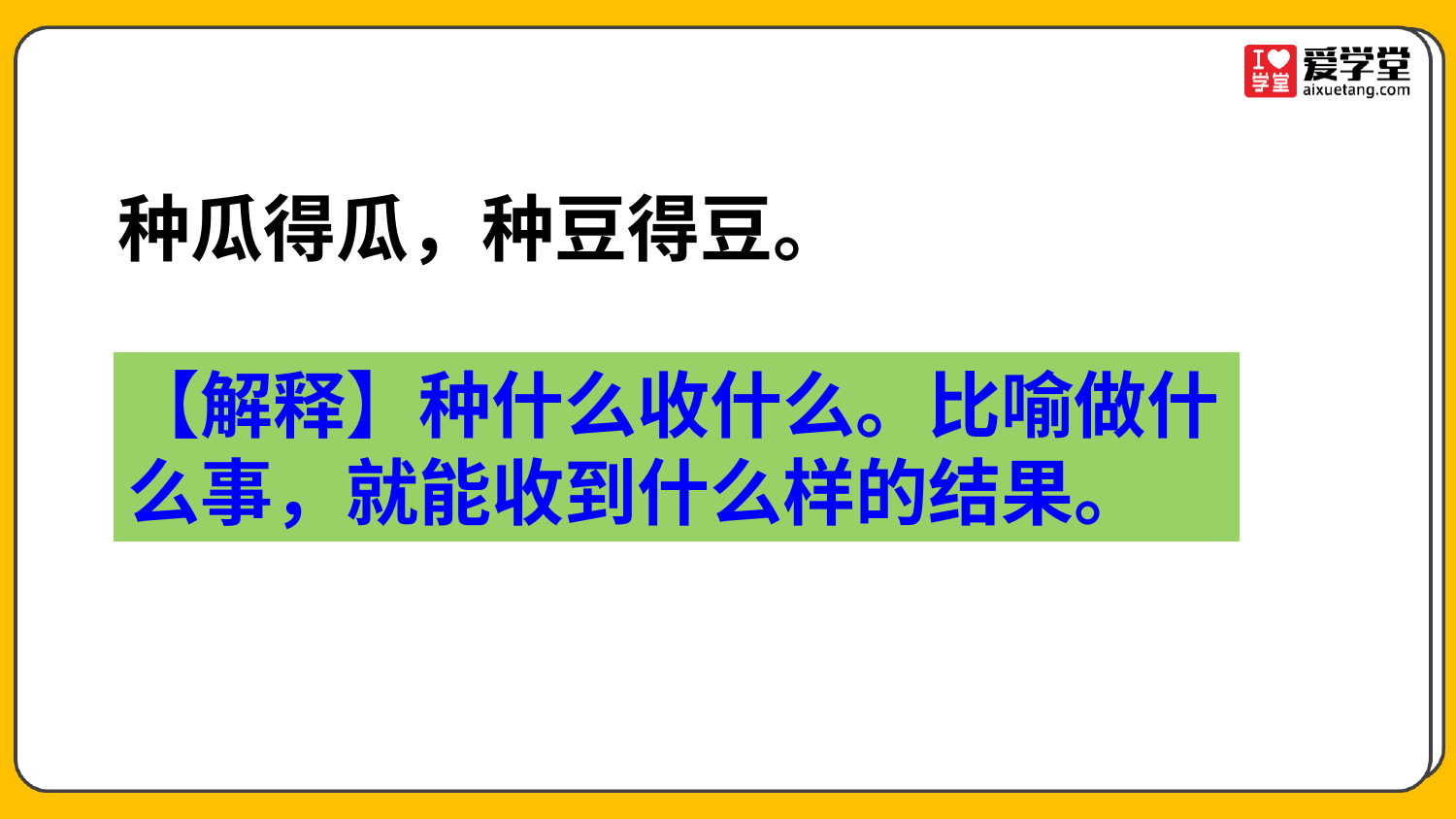

种瓜得瓜，种豆得豆。
【解释】种什么收什么。比喻做什么事，就能收到什么样的结果。